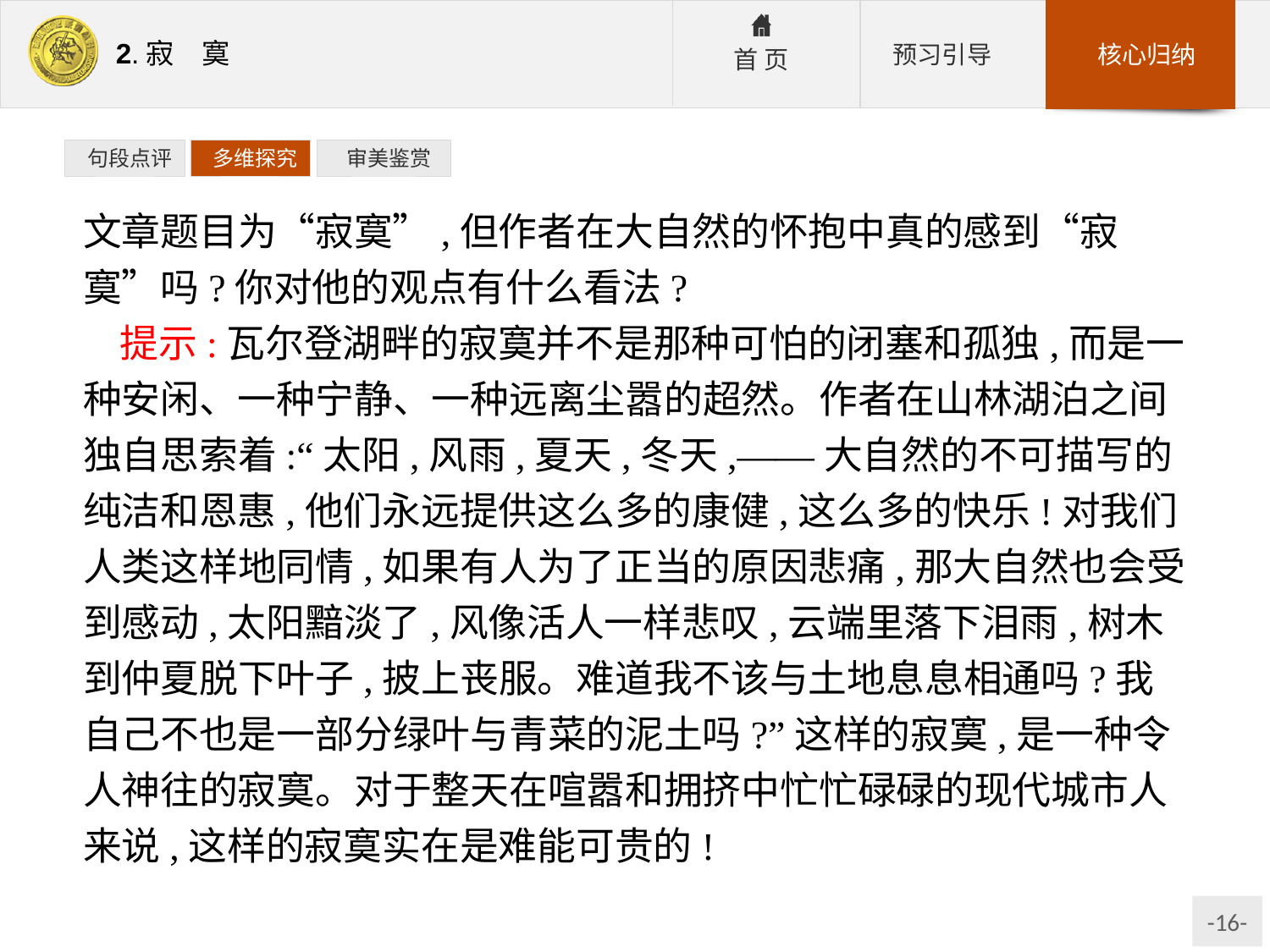

句段点评
 多维探究
 审美鉴赏
文章题目为“寂寞”,但作者在大自然的怀抱中真的感到“寂寞”吗?你对他的观点有什么看法?
提示:瓦尔登湖畔的寂寞并不是那种可怕的闭塞和孤独,而是一种安闲、一种宁静、一种远离尘嚣的超然。作者在山林湖泊之间独自思索着:“太阳,风雨,夏天,冬天,——大自然的不可描写的纯洁和恩惠,他们永远提供这么多的康健,这么多的快乐!对我们人类这样地同情,如果有人为了正当的原因悲痛,那大自然也会受到感动,太阳黯淡了,风像活人一样悲叹,云端里落下泪雨,树木到仲夏脱下叶子,披上丧服。难道我不该与土地息息相通吗?我自己不也是一部分绿叶与青菜的泥土吗?”这样的寂寞,是一种令人神往的寂寞。对于整天在喧嚣和拥挤中忙忙碌碌的现代城市人来说,这样的寂寞实在是难能可贵的!